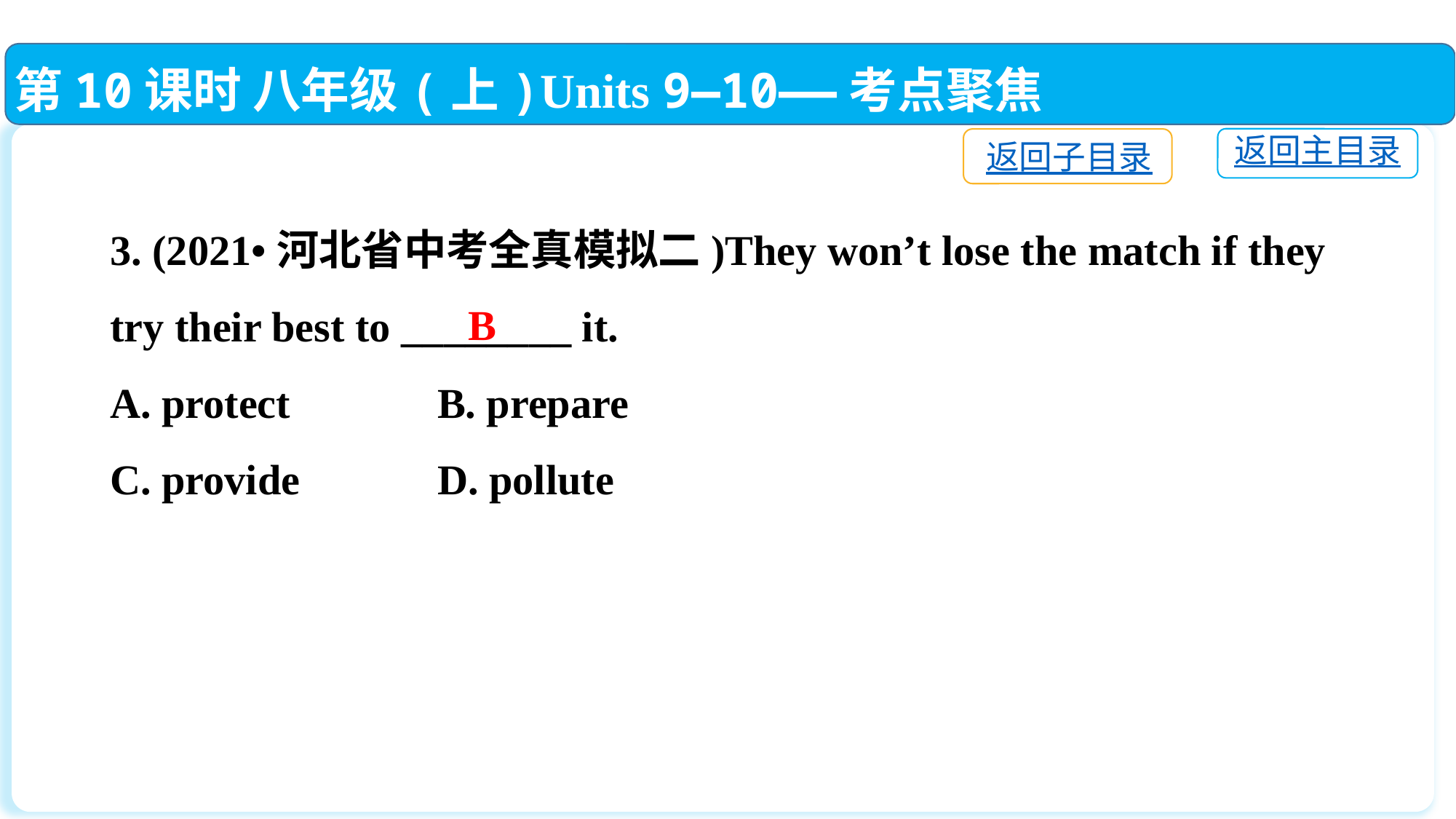

第10课时 八年级(上)Units 9—10——考点聚焦

返回主目录

返回子目录
3. (2021•河北省中考全真模拟二)They won’t lose the match if they try their best to ________ it.
A. protect　	B. prepare
C. provide　	D. pollute
B